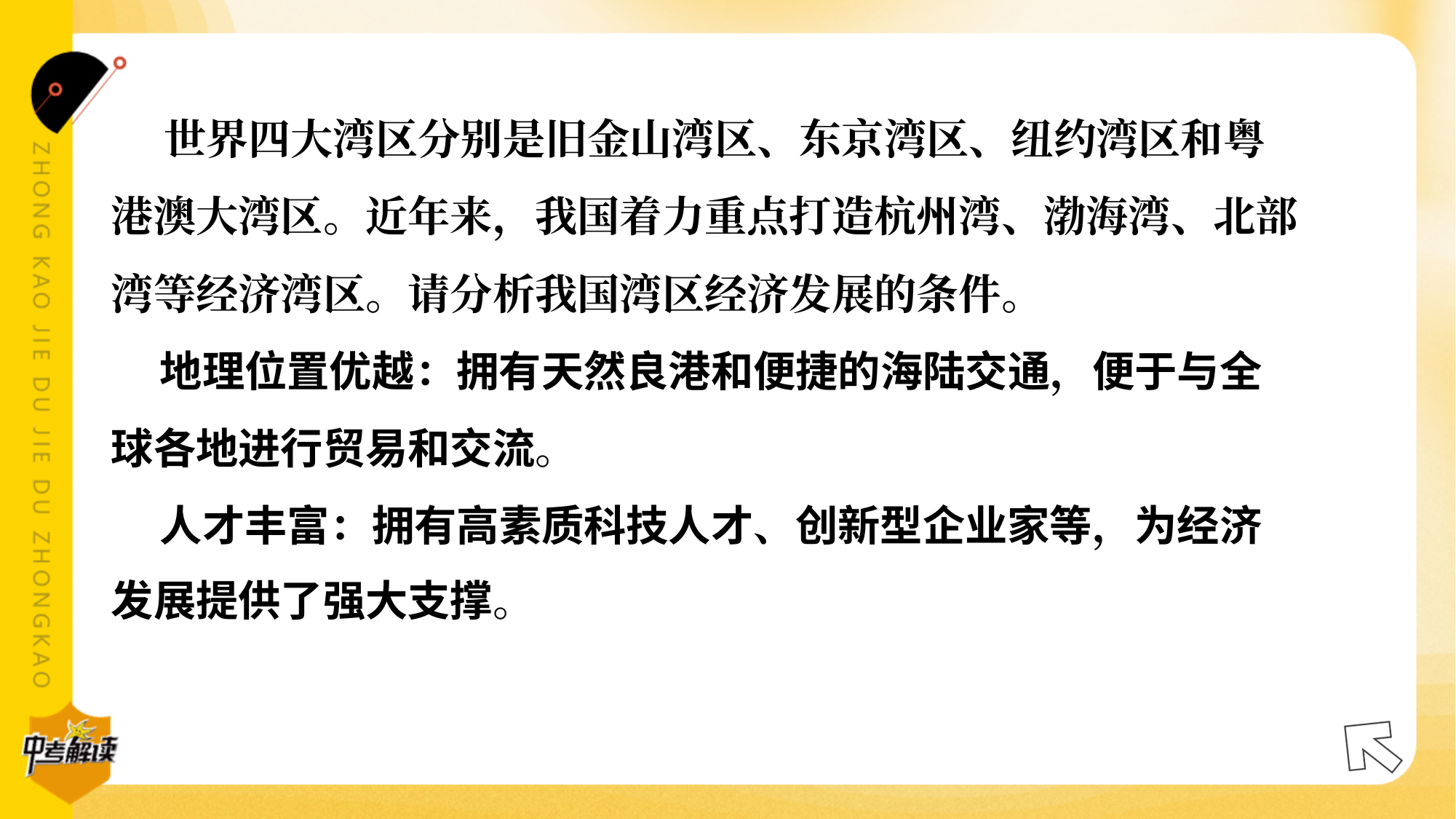

世界四大湾区分别是旧金山湾区、东京湾区、纽约湾区和粤
港澳大湾区。近年来，我国着力重点打造杭州湾、渤海湾、北部
湾等经济湾区。请分析我国湾区经济发展的条件。
    地理位置优越：拥有天然良港和便捷的海陆交通，便于与全
球各地进行贸易和交流。
    人才丰富：拥有高素质科技人才、创新型企业家等，为经济
发展提供了强大支撑。#1.2